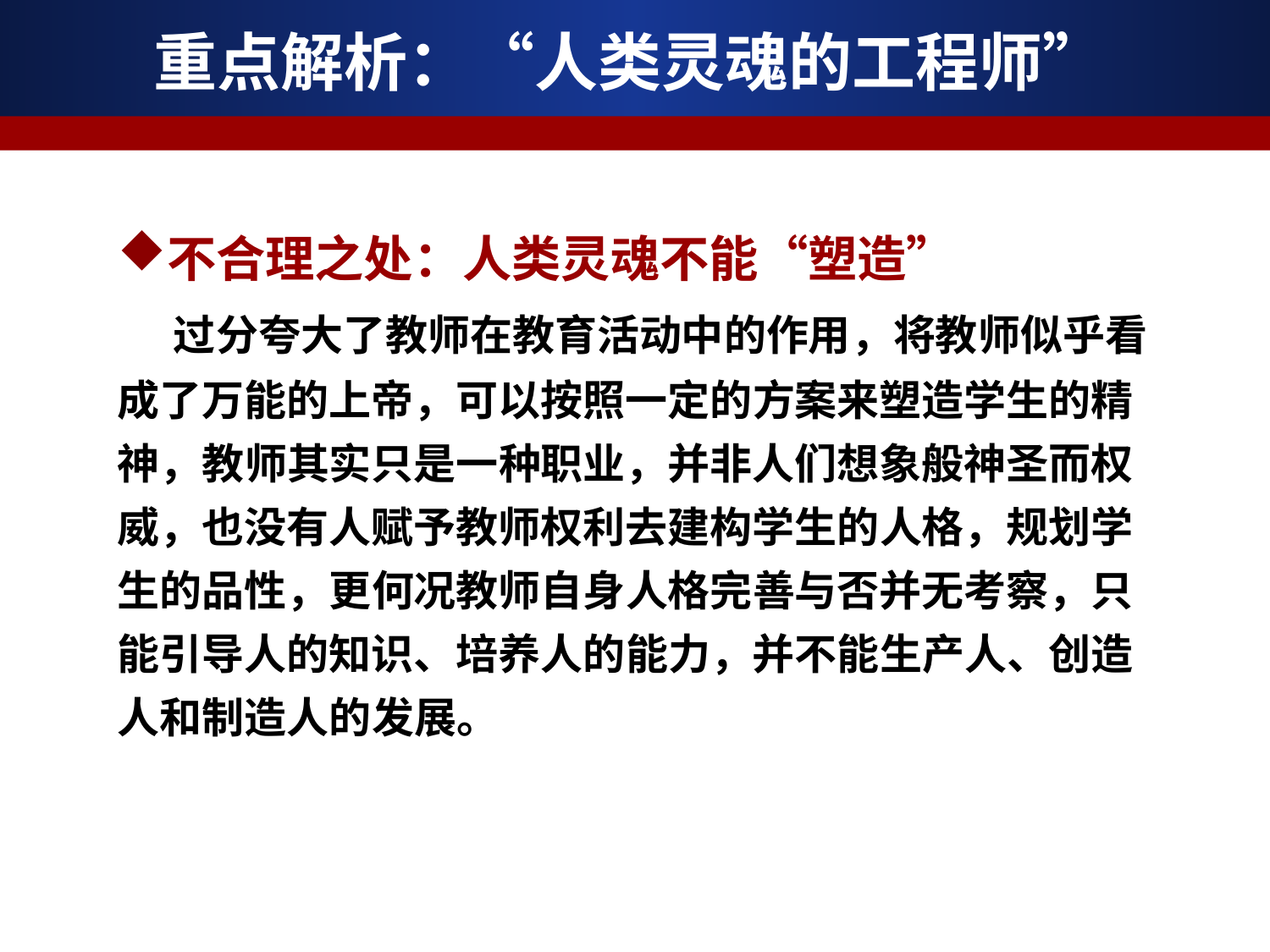

# 重点解析：“人类灵魂的工程师”
不合理之处：人类灵魂不能“塑造”
    过分夸大了教师在教育活动中的作用，将教师似乎看成了万能的上帝，可以按照一定的方案来塑造学生的精神，教师其实只是一种职业，并非人们想象般神圣而权威，也没有人赋予教师权利去建构学生的人格，规划学生的品性，更何况教师自身人格完善与否并无考察，只能引导人的知识、培养人的能力，并不能生产人、创造人和制造人的发展。